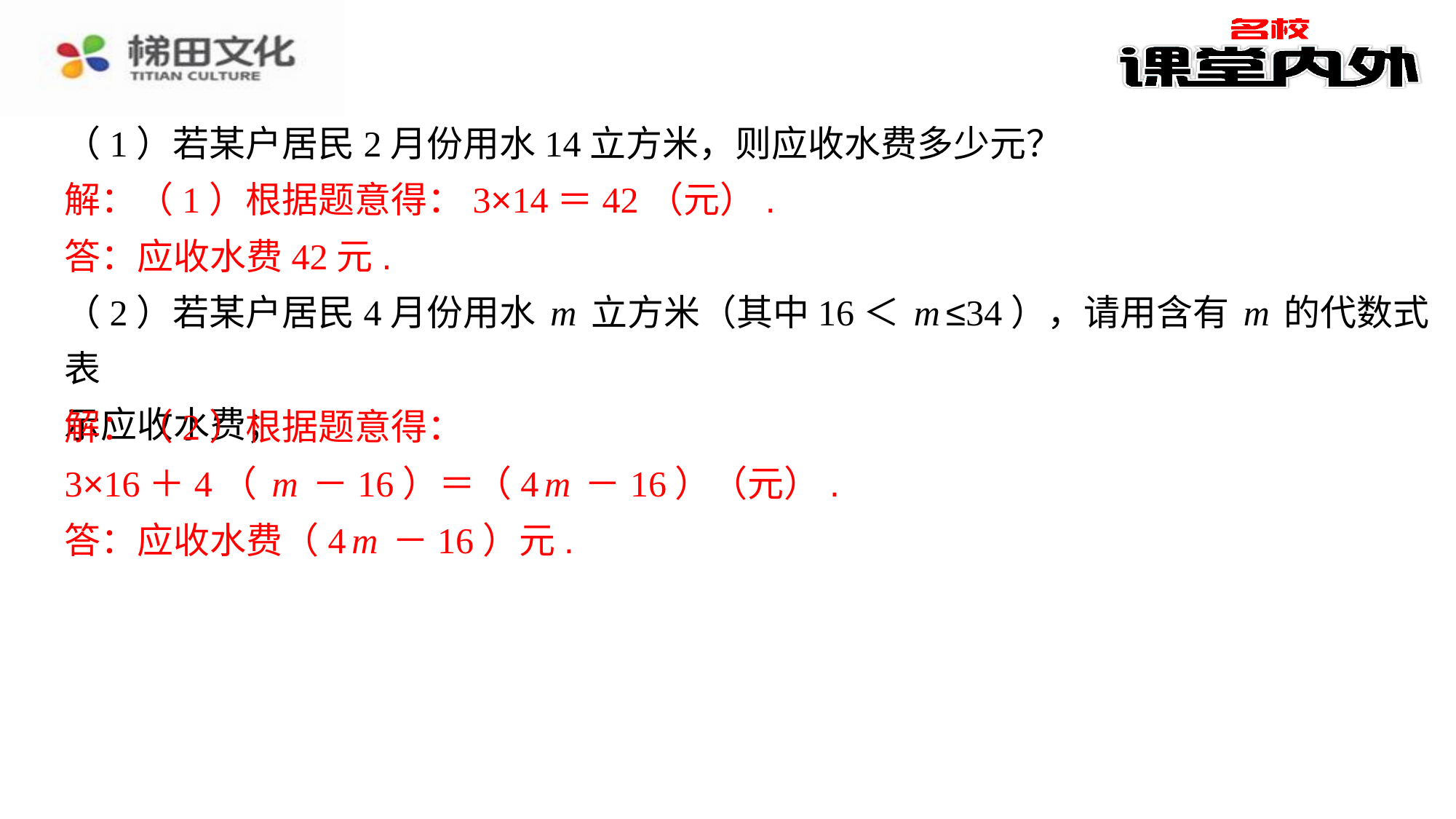

（1）若某户居民2月份用水14立方米，则应收水费多少元？
解：（1）根据题意得：3×14＝42（元）.
答：应收水费42元.
（2）若某户居民4月份用水m立方米（其中16＜m≤34），请用含有m的代数式表
示应收水费；
解：（2）根据题意得：
3×16＋4（m－16）＝（4m－16）（元）.
答：应收水费（4m－16）元.
解：（1）根据题意得：3×14＝42（元）.
答：应收水费42元.
解：（2）根据题意得：
3×16＋4（m－16）＝（4m－16）（元）.
答：应收水费（4m－16）元.